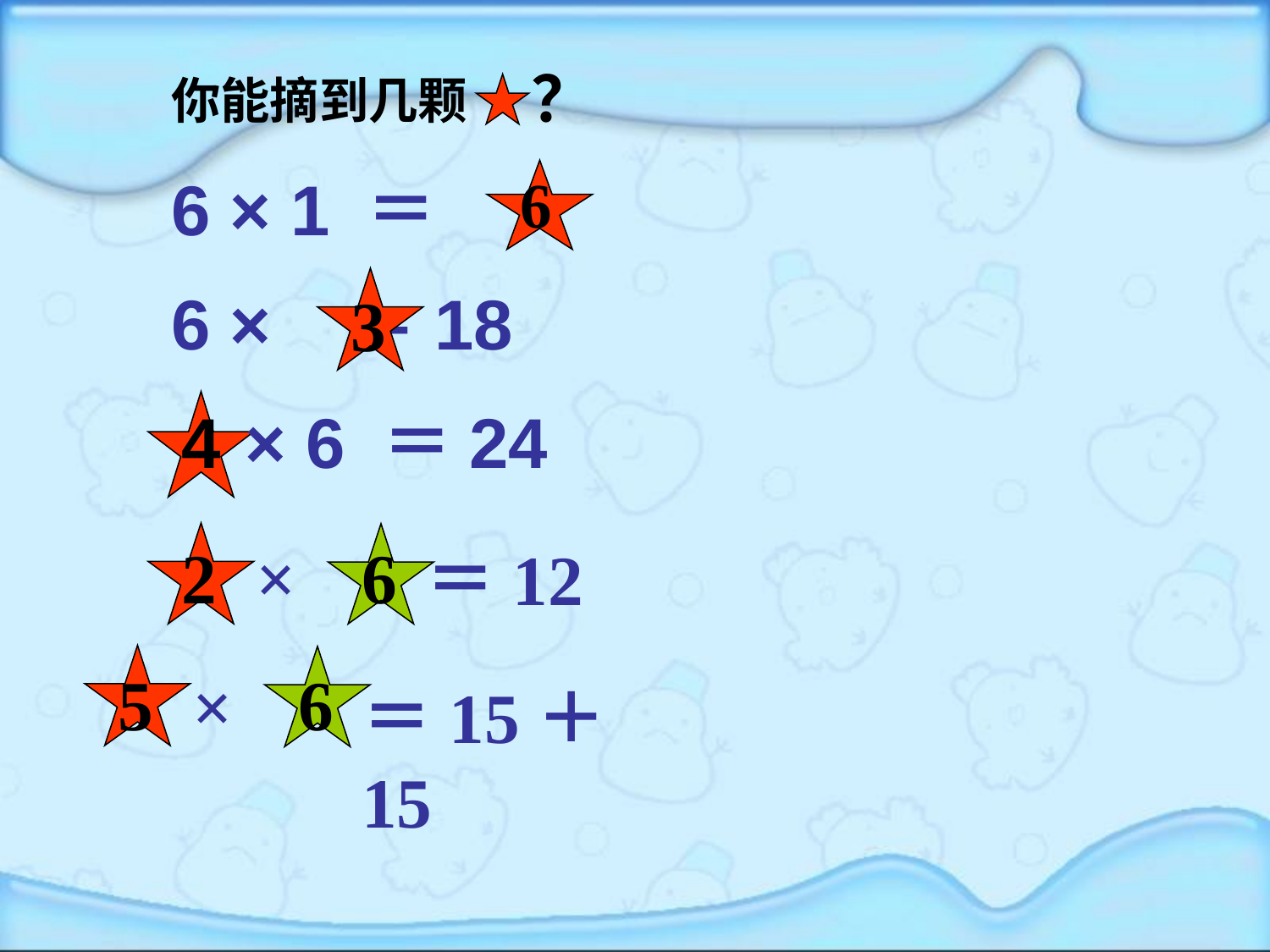

？
你能摘到几颗

6 × 1 ＝

6

6 ×   ＝18
3

× 6 ＝24
4

×
＝12
2
6

×
＝15＋15
5
6